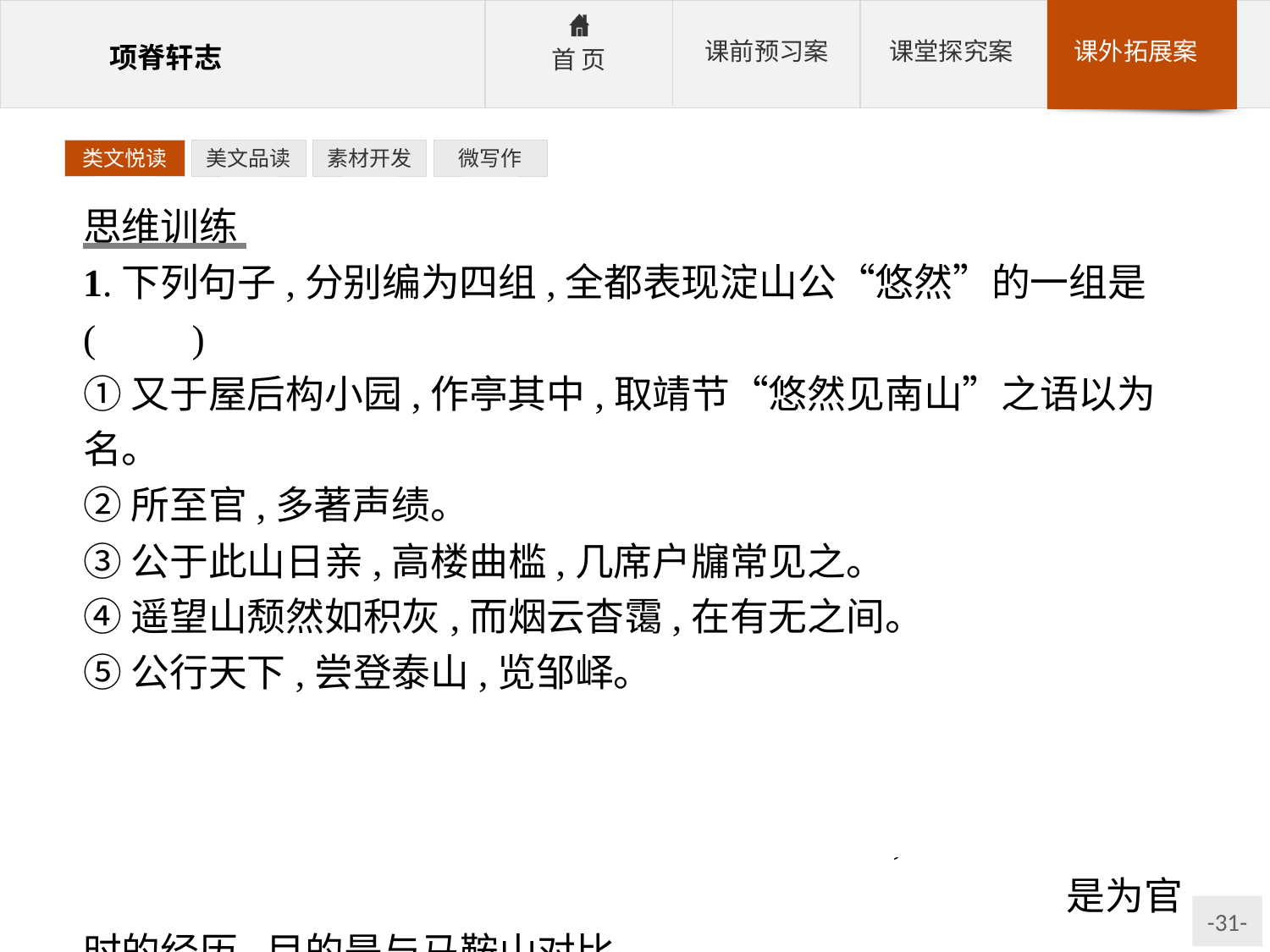

类文悦读
美文品读
素材开发
微写作
思维训练
1.下列句子,分别编为四组,全都表现淀山公“悠然”的一组是(　　)
①又于屋后构小园,作亭其中,取靖节“悠然见南山”之语以为名。
②所至官,多著声绩。
③公于此山日亲,高楼曲槛,几席户牖常见之。
④遥望山颓然如积灰,而烟云杳霭,在有无之间。
⑤公行天下,尝登泰山,览邹峄。
⑥公殆未能以忘于世,而公之所以自忘者如此。
A.①③⑤　	B.②④⑤		C.①③⑥	D.②④⑥
解析:②表现的是淀山公为官的名声和功绩很大;④虽与“悠然见南山”情景相近,但其属于作者少时的经历;⑤叙写泰山等是为官时的经历,目的是与马鞍山对比。
答案:C